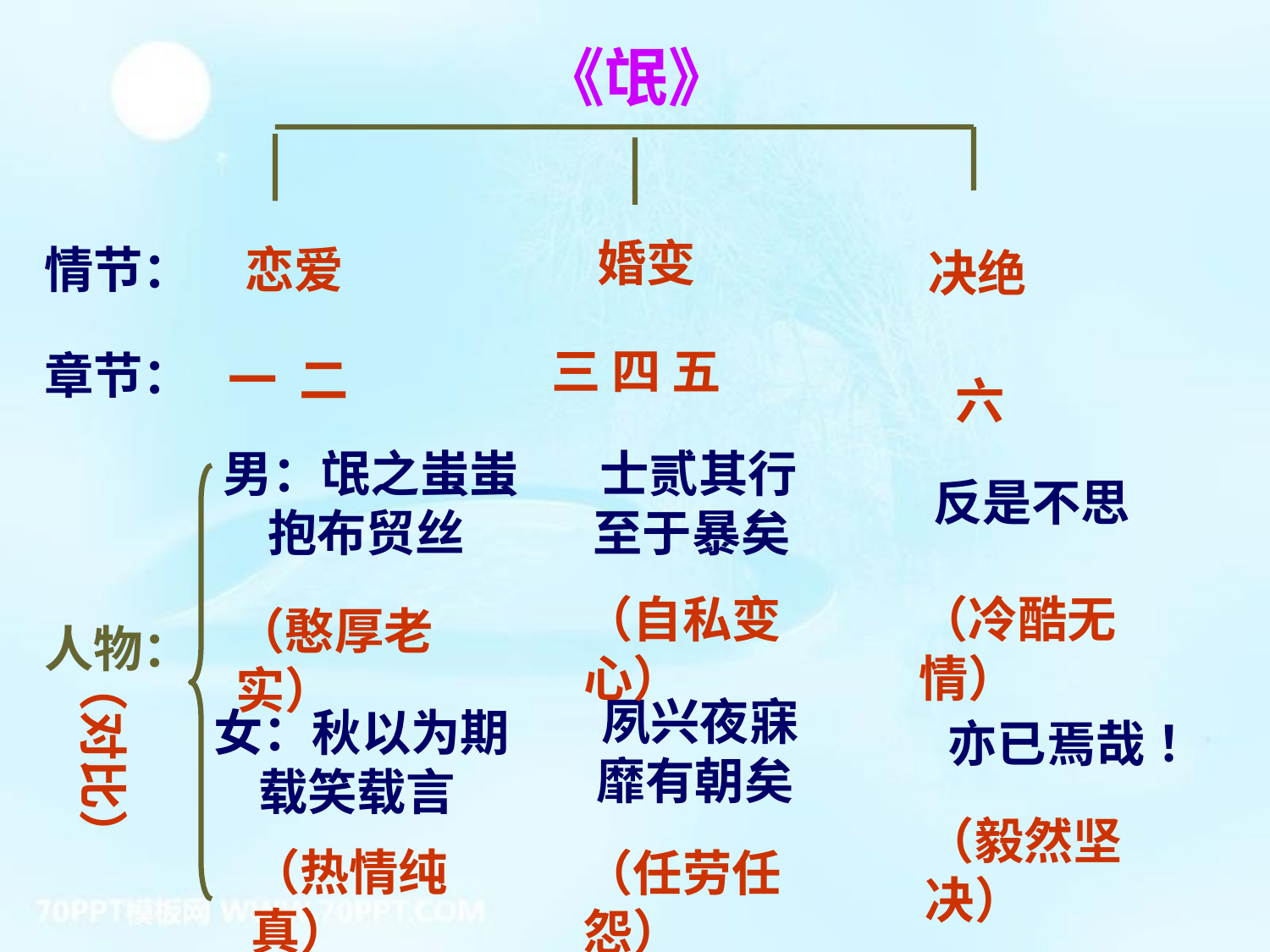

《氓》

决绝
婚变
情节：
恋爱
三 四 五
六
章节：
一  二
  士贰其行
  至于暴矣
男：氓之蚩蚩
    抱布贸丝

反是不思

（冷酷无情）
人物：
（自私变心）
（憨厚老实）
（对比）
   夙兴夜寐
   靡有朝矣
女：秋以为期
    载笑载言
 亦已焉哉 ！
（毅然坚决）
（热情纯真）
（任劳任怨）